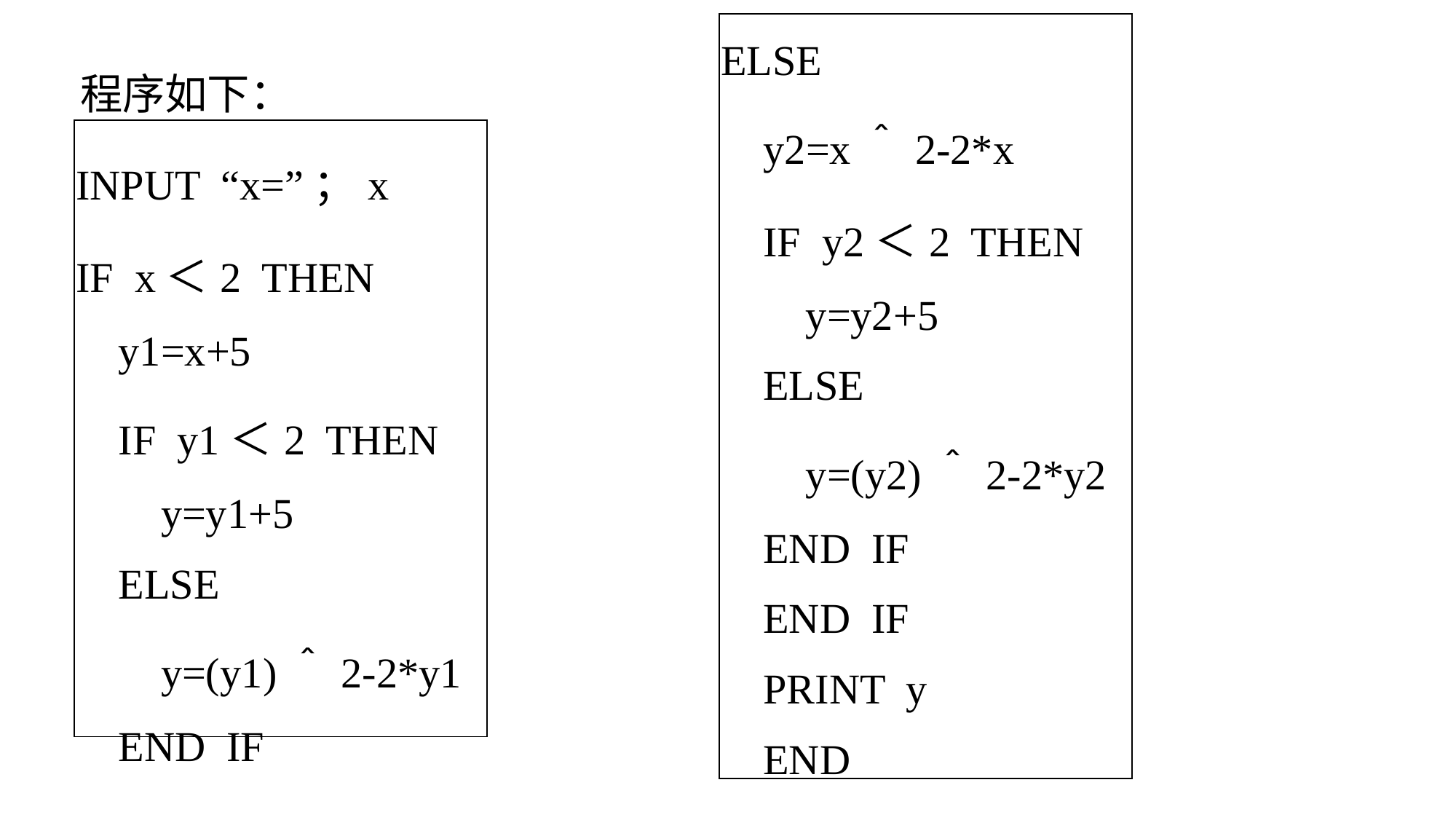

| ELSE y2=x＾2-2\*x IF y2＜2 THEN y=y2+5 ELSE y=(y2)＾2-2\*y2 END IF END IF PRINT y END |
| --- |
程序如下：
| INPUT “x=”；x IF x＜2 THEN y1=x+5 IF y1＜2 THEN y=y1+5 ELSE y=(y1)＾2-2\*y1 END IF |
| --- |